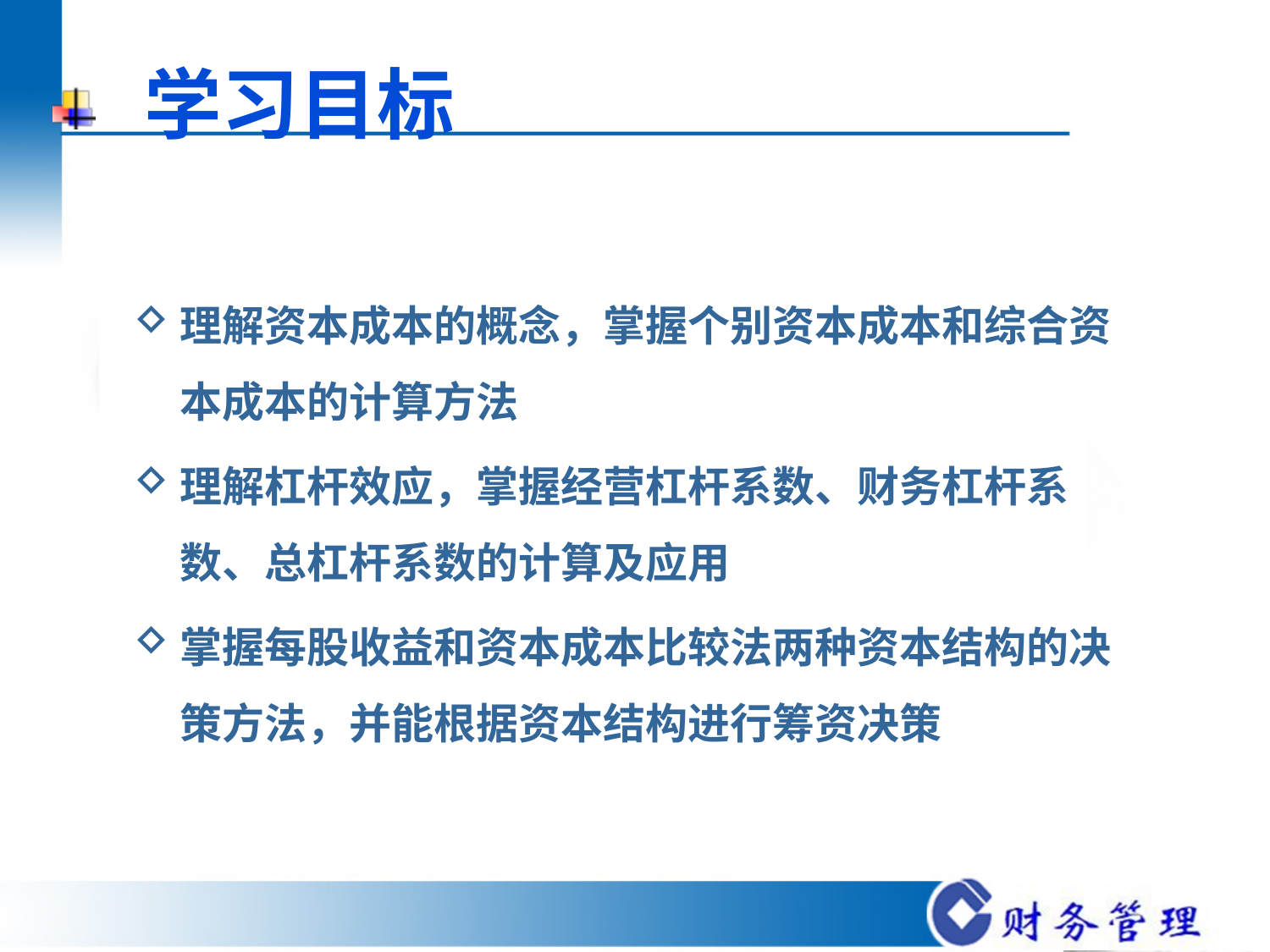

学习目标
理解资本成本的概念，掌握个别资本成本和综合资本成本的计算方法
理解杠杆效应，掌握经营杠杆系数、财务杠杆系数、总杠杆系数的计算及应用
掌握每股收益和资本成本比较法两种资本结构的决策方法，并能根据资本结构进行筹资决策